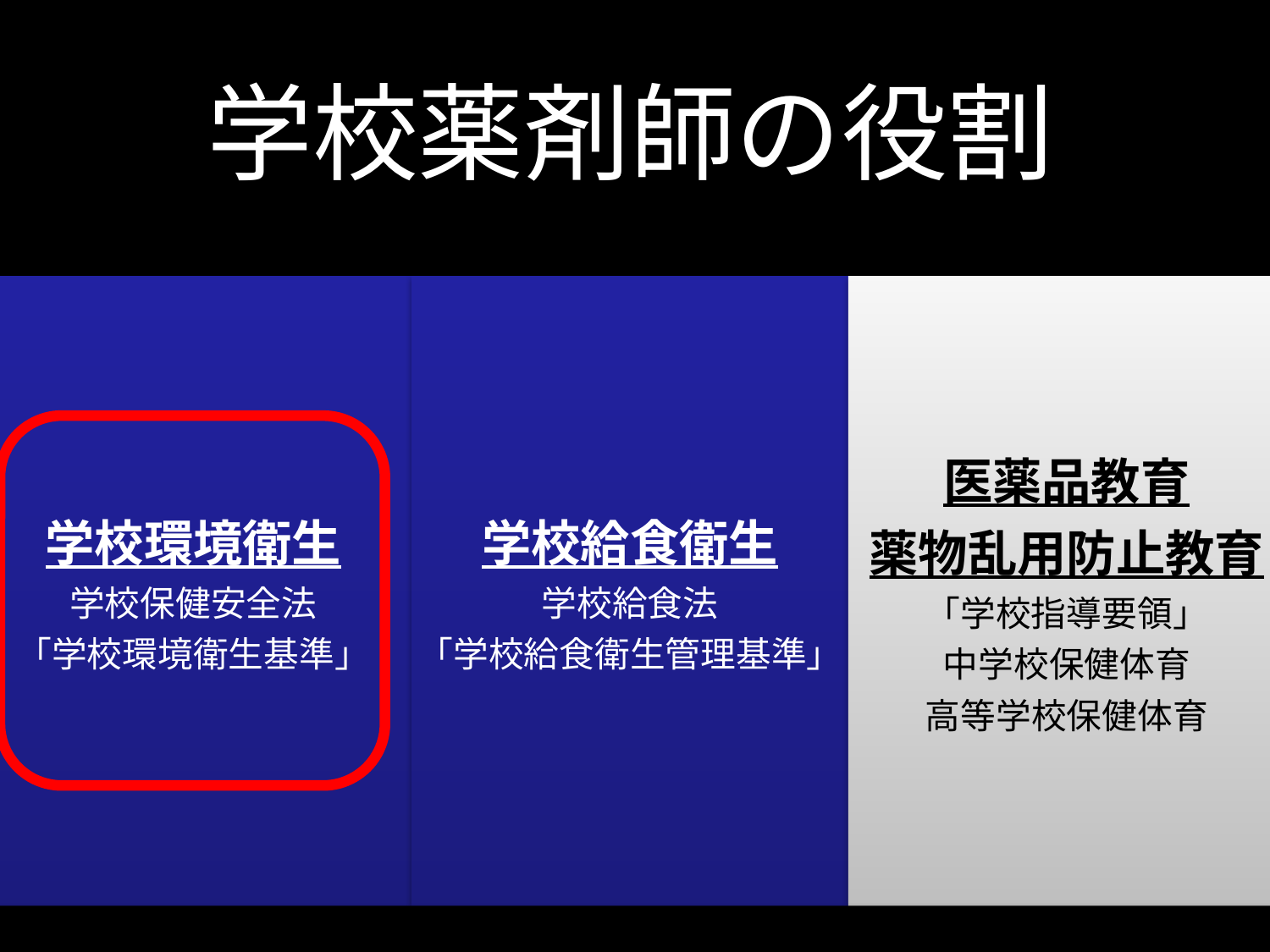

学校環境衛生
学校保健安全法
｢学校環境衛生基準｣
学校給食衛生
学校給食法
｢学校給食衛生管理基準｣
医薬品教育
薬物乱用防止教育
｢学校指導要領｣
中学校保健体育
高等学校保健体育
学校薬剤師の役割